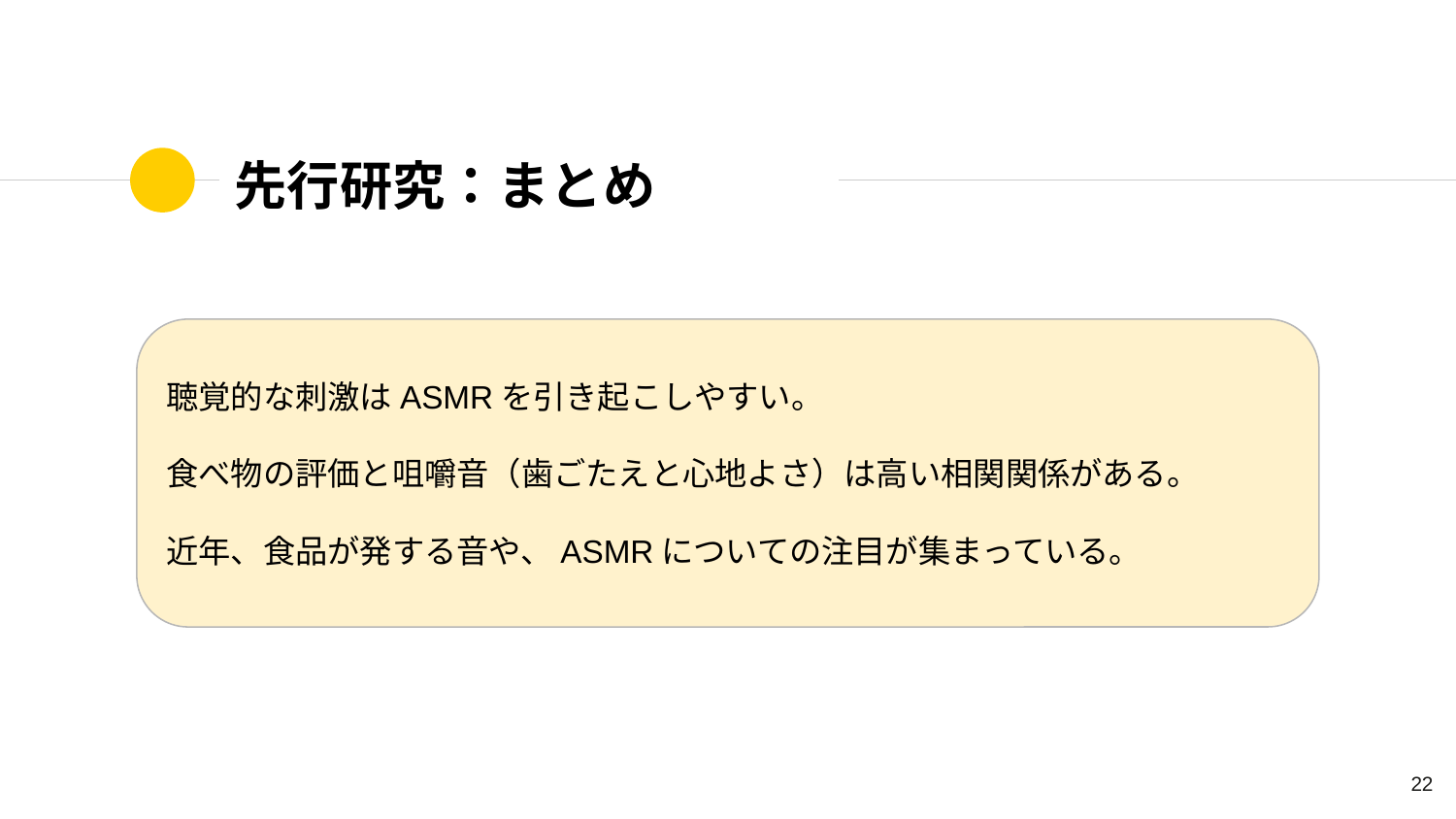

# 先行研究：まとめ
聴覚的な刺激はASMRを引き起こしやすい。

食べ物の評価と咀嚼音（歯ごたえと心地よさ）は高い相関関係がある。

近年、食品が発する音や、ASMRについての注目が集まっている。

22